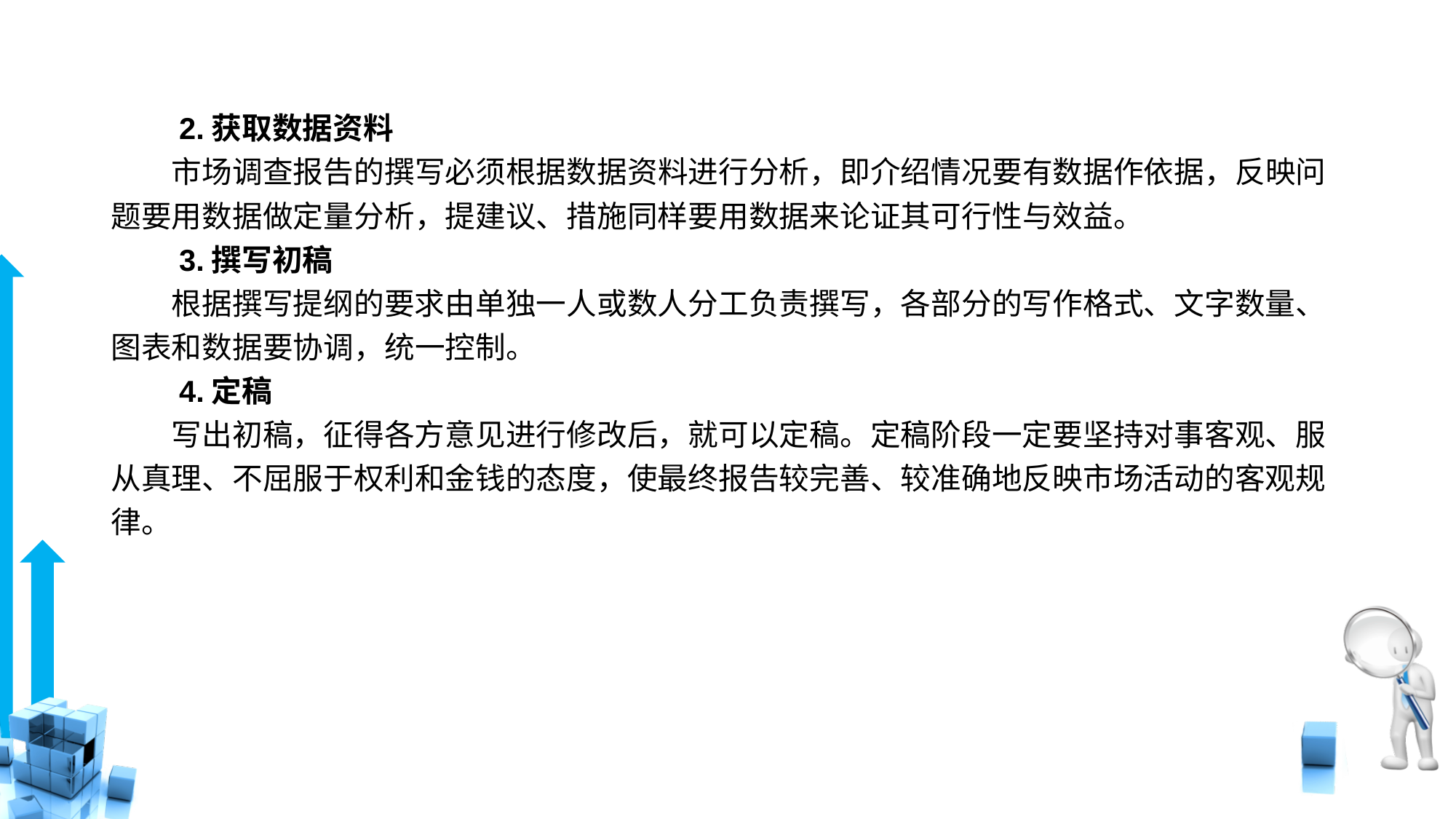

# 2.获取数据资料
　　市场调查报告的撰写必须根据数据资料进行分析，即介绍情况要有数据作依据，反映问题要用数据做定量分析，提建议、措施同样要用数据来论证其可行性与效益。
　　3.撰写初稿
　　根据撰写提纲的要求由单独一人或数人分工负责撰写，各部分的写作格式、文字数量、图表和数据要协调，统一控制。
　　4.定稿
　　写出初稿，征得各方意见进行修改后，就可以定稿。定稿阶段一定要坚持对事客观、服从真理、不屈服于权利和金钱的态度，使最终报告较完善、较准确地反映市场活动的客观规律。